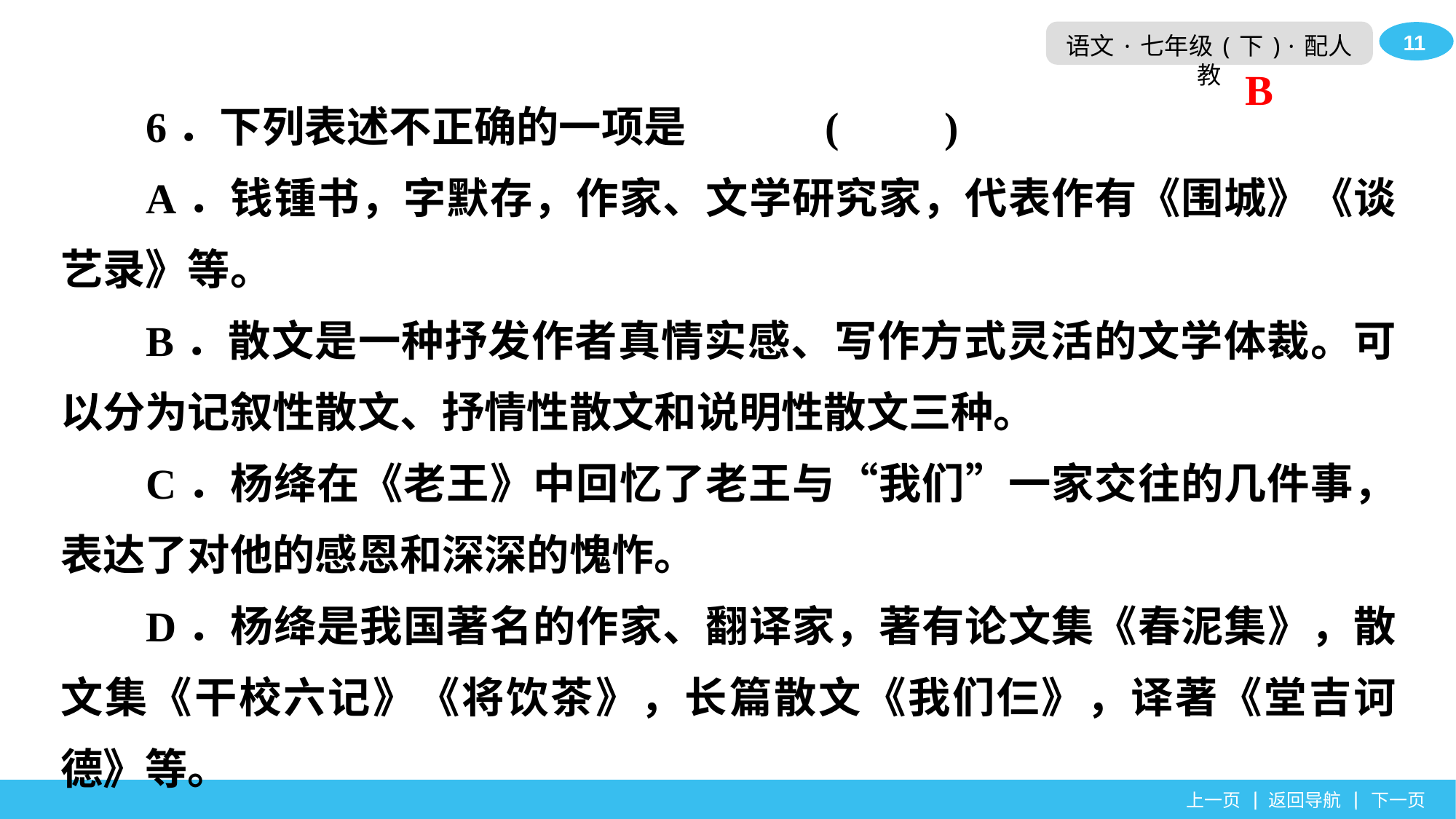

6．下列表述不正确的一项是		(　　)
A．钱锺书，字默存，作家、文学研究家，代表作有《围城》《谈艺录》等。
B．散文是一种抒发作者真情实感、写作方式灵活的文学体裁。可以分为记叙性散文、抒情性散文和说明性散文三种。
C．杨绛在《老王》中回忆了老王与“我们”一家交往的几件事，表达了对他的感恩和深深的愧怍。
D．杨绛是我国著名的作家、翻译家，著有论文集《春泥集》，散文集《干校六记》《将饮茶》，长篇散文《我们仨》，译著《堂吉诃德》等。
B